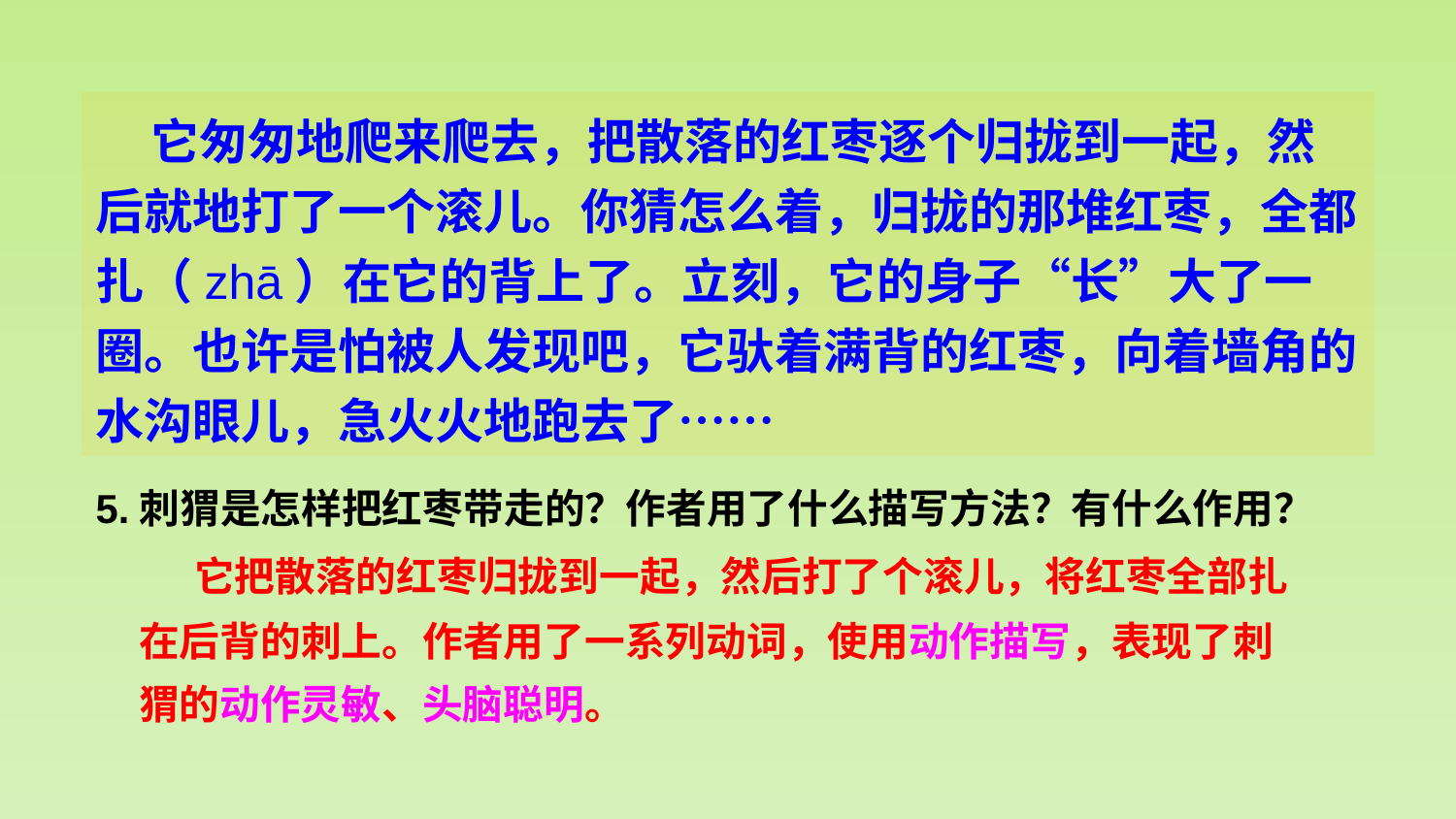

它匆匆地爬来爬去，把散落的红枣逐个归拢到一起，然后就地打了一个滚儿。你猜怎么着，归拢的那堆红枣，全都扎（zhā）在它的背上了。立刻，它的身子“长”大了一圈。也许是怕被人发现吧，它驮着满背的红枣，向着墙角的水沟眼儿，急火火地跑去了……
5.刺猬是怎样把红枣带走的？作者用了什么描写方法？有什么作用？
    它把散落的红枣归拢到一起，然后打了个滚儿，将红枣全部扎在后背的刺上。作者用了一系列动词，使用动作描写，表现了刺猬的动作灵敏、头脑聪明。